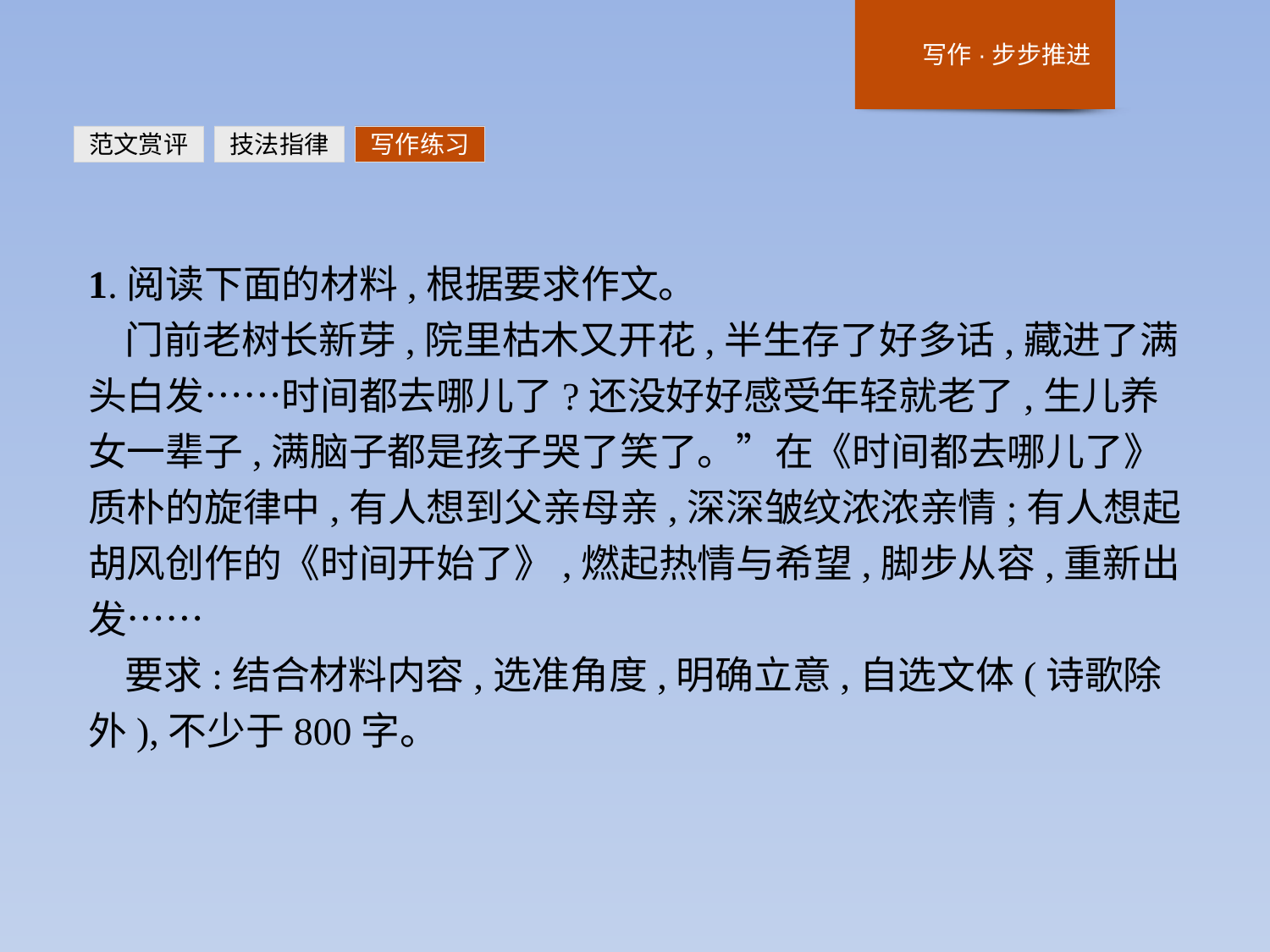

范文赏评
技法指律
写作练习
1.阅读下面的材料,根据要求作文。
门前老树长新芽,院里枯木又开花,半生存了好多话,藏进了满头白发……时间都去哪儿了?还没好好感受年轻就老了,生儿养女一辈子,满脑子都是孩子哭了笑了。”在《时间都去哪儿了》质朴的旋律中,有人想到父亲母亲,深深皱纹浓浓亲情;有人想起胡风创作的《时间开始了》,燃起热情与希望,脚步从容,重新出发……
要求:结合材料内容,选准角度,明确立意,自选文体(诗歌除外),不少于800字。